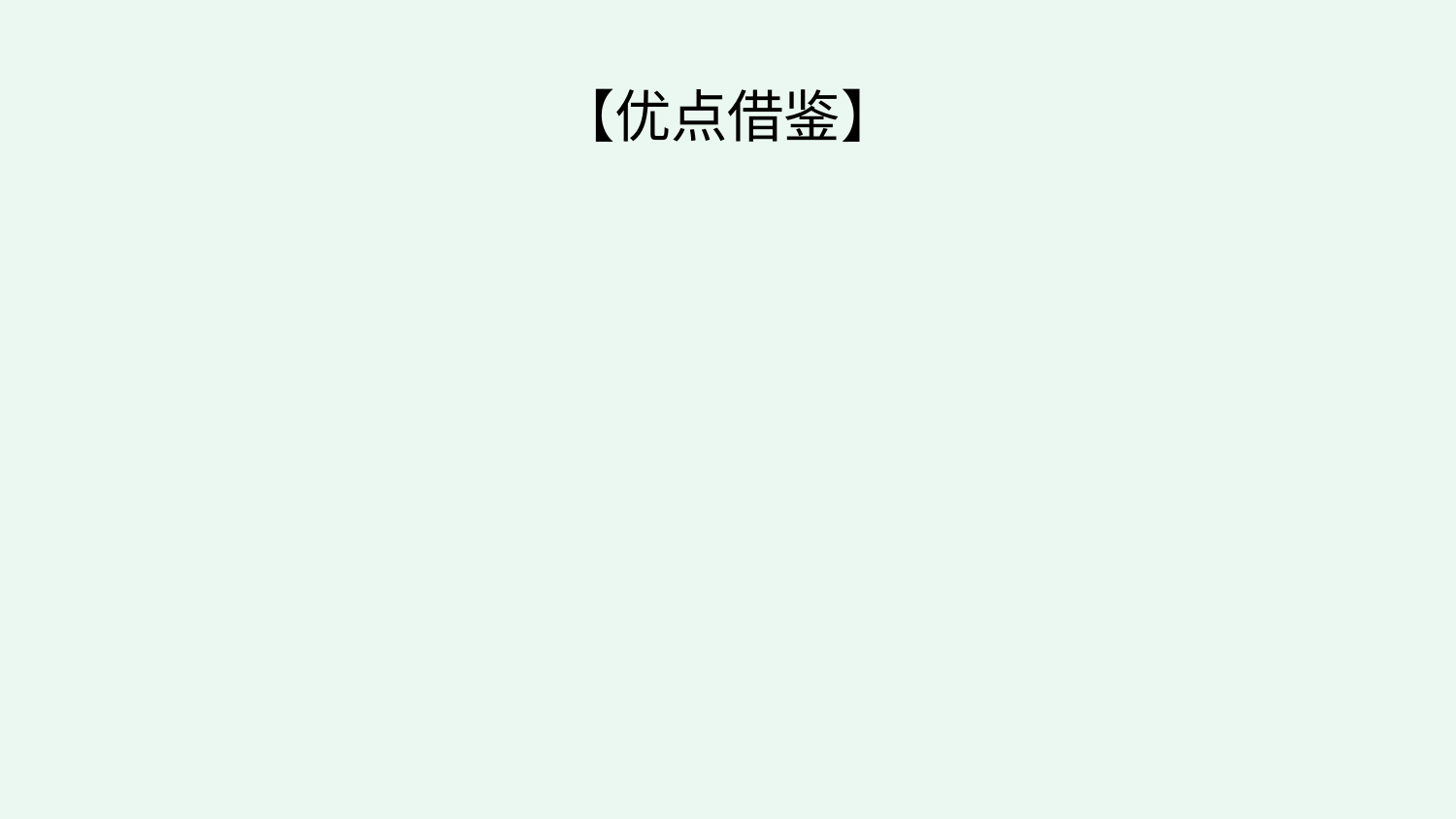

【优点借鉴】
小作者紧扣“乐”分段叙写，字里行间透出喜爱和快乐之情，使文章内容全面，中心明确。
1.中心明确
作者用比喻、拟人、排比等修辞手法，把自己在书房中的“快乐”写得很具体，很生动。
2. 具体生动
文章按照书房的样子，书房里发生的“乐”事，“我”的感受去安排文章内容，条理清晰，重点突出。
3.条理清晰